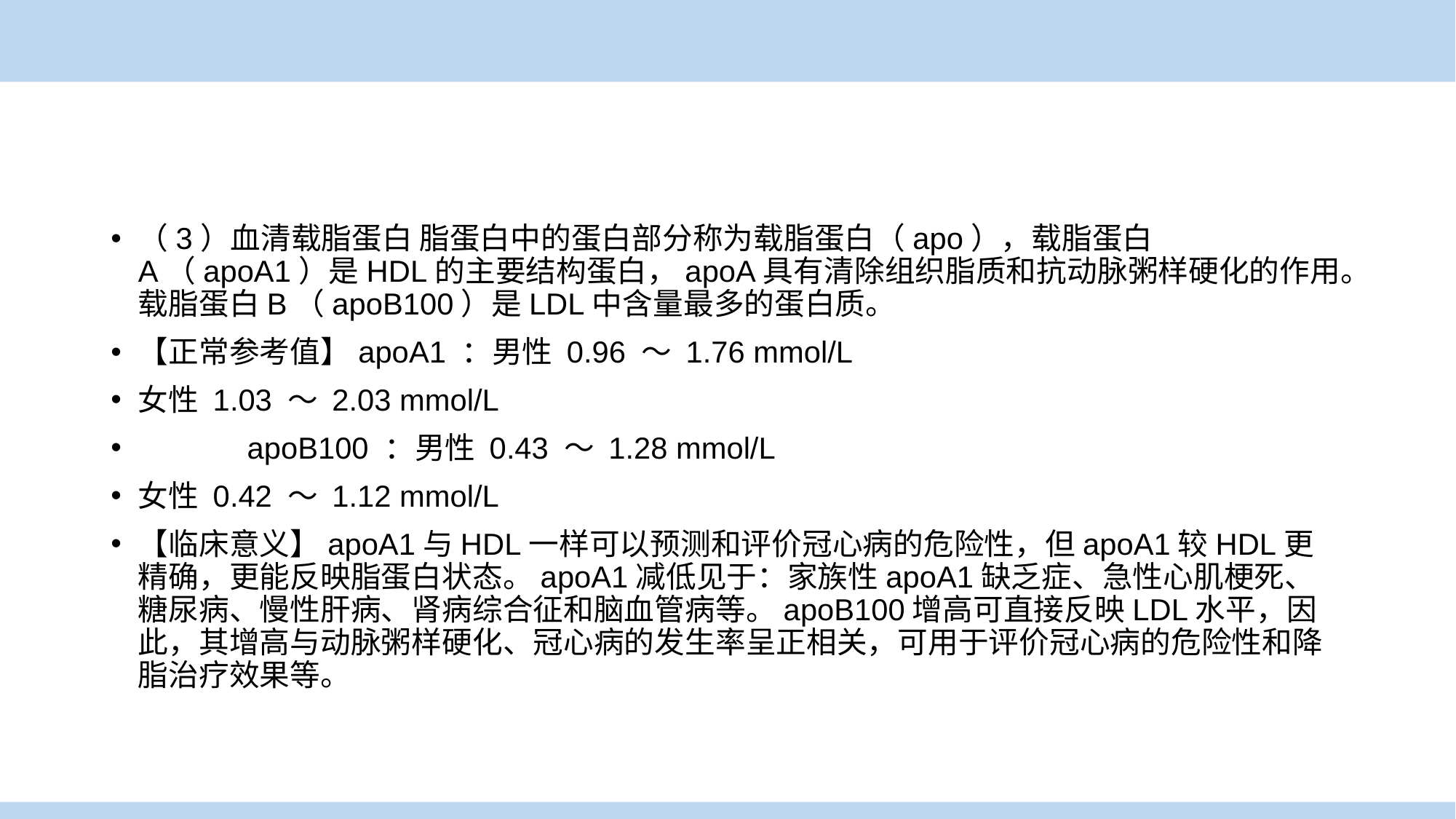

（3）血清载脂蛋白 脂蛋白中的蛋白部分称为载脂蛋白（apo），载脂蛋白A（apoA1）是HDL的主要结构蛋白，apoA具有清除组织脂质和抗动脉粥样硬化的作用。载脂蛋白B（apoB100）是LDL中含量最多的蛋白质。
【正常参考值】apoA1 ：男性 0.96 ～ 1.76 mmol/L
女性 1.03 ～ 2.03 mmol/L
             apoB100 ：男性 0.43 ～ 1.28 mmol/L
女性 0.42 ～ 1.12 mmol/L
【临床意义】apoA1与HDL一样可以预测和评价冠心病的危险性，但apoA1较HDL更精确，更能反映脂蛋白状态。apoA1减低见于：家族性apoA1缺乏症、急性心肌梗死、糖尿病、慢性肝病、肾病综合征和脑血管病等。apoB100增高可直接反映LDL水平，因此，其增高与动脉粥样硬化、冠心病的发生率呈正相关，可用于评价冠心病的危险性和降脂治疗效果等。